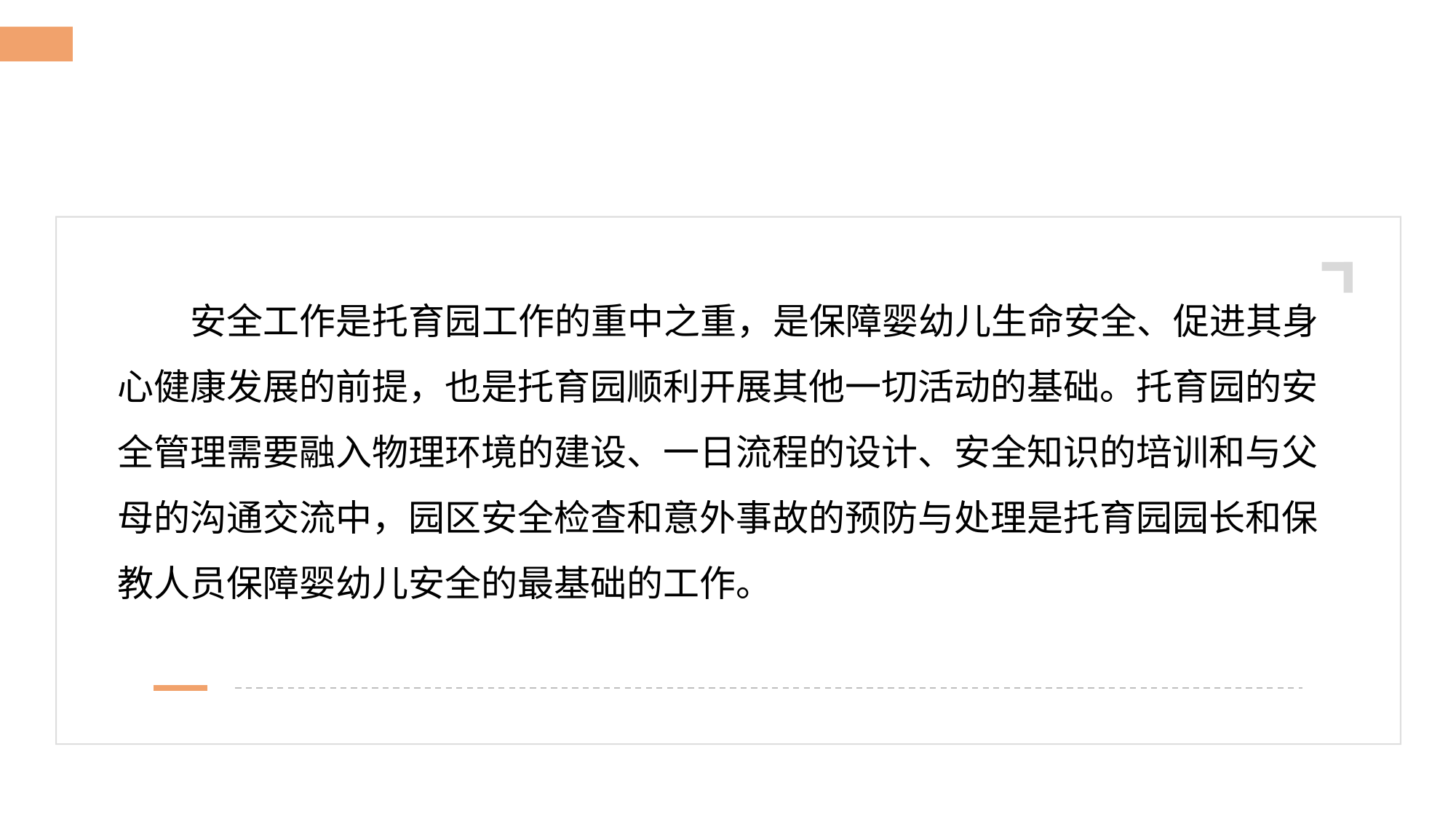

安全工作是托育园工作的重中之重，是保障婴幼儿生命安全、促进其身心健康发展的前提，也是托育园顺利开展其他一切活动的基础。托育园的安全管理需要融入物理环境的建设、一日流程的设计、安全知识的培训和与父母的沟通交流中，园区安全检查和意外事故的预防与处理是托育园园长和保教人员保障婴幼儿安全的最基础的工作。